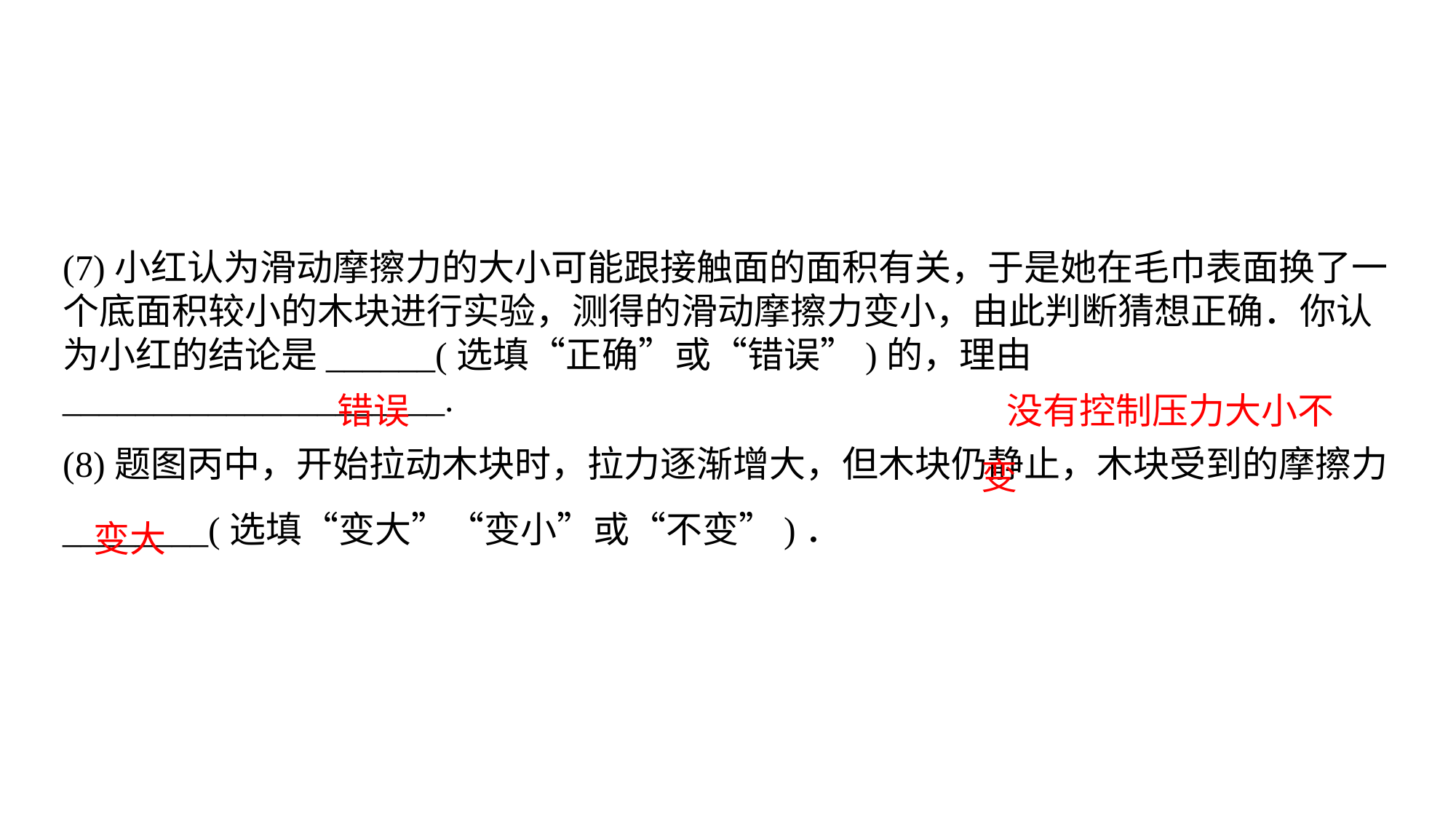

(7)小红认为滑动摩擦力的大小可能跟接触面的面积有关，于是她在毛巾表面换了一个底面积较小的木块进行实验，测得的滑动摩擦力变小，由此判断猜想正确．你认为小红的结论是______(选填“正确”或“错误”)的，理由_____________________.(8)题图丙中，开始拉动木块时，拉力逐渐增大，但木块仍静止，木块受到的摩擦力________(选填“变大”“变小”或“不变”)．
  没有控制压力大小不变
错误
变大